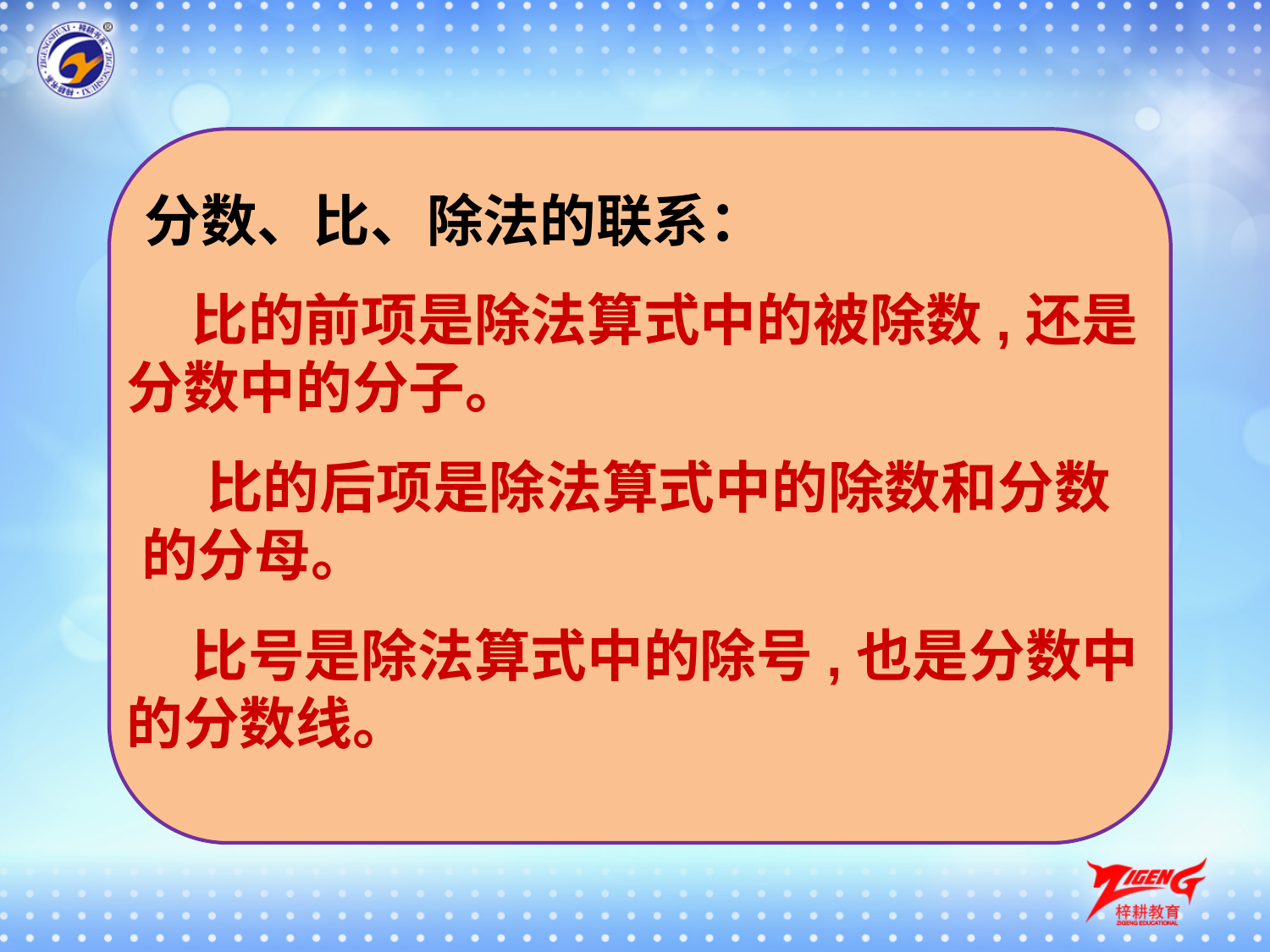

分数、比、除法的联系：
    比的前项是除法算式中的被除数,还是
分数中的分子。
    比的后项是除法算式中的除数和分数
的分母。
    比号是除法算式中的除号,也是分数中
的分数线。